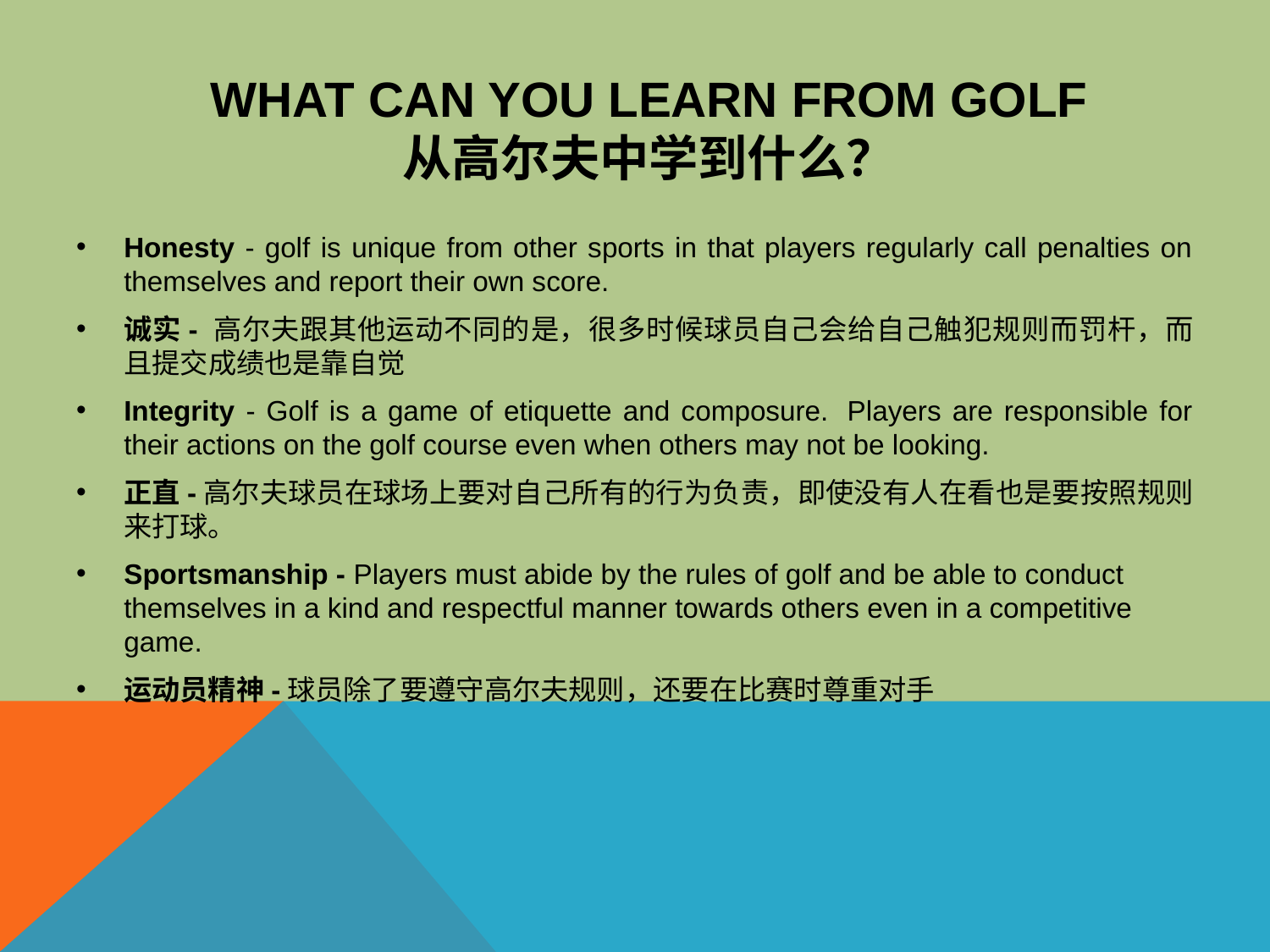

# What can you Learn from Golf 从高尔夫中学到什么？
Honesty - golf is unique from other sports in that players regularly call penalties on themselves and report their own score.
诚实- 高尔夫跟其他运动不同的是，很多时候球员自己会给自己触犯规则而罚杆，而且提交成绩也是靠自觉
Integrity - Golf is a game of etiquette and composure.  Players are responsible for their actions on the golf course even when others may not be looking.
正直-高尔夫球员在球场上要对自己所有的行为负责，即使没有人在看也是要按照规则来打球。
Sportsmanship - Players must abide by the rules of golf and be able to conduct themselves in a kind and respectful manner towards others even in a competitive game.
运动员精神-球员除了要遵守高尔夫规则，还要在比赛时尊重对手